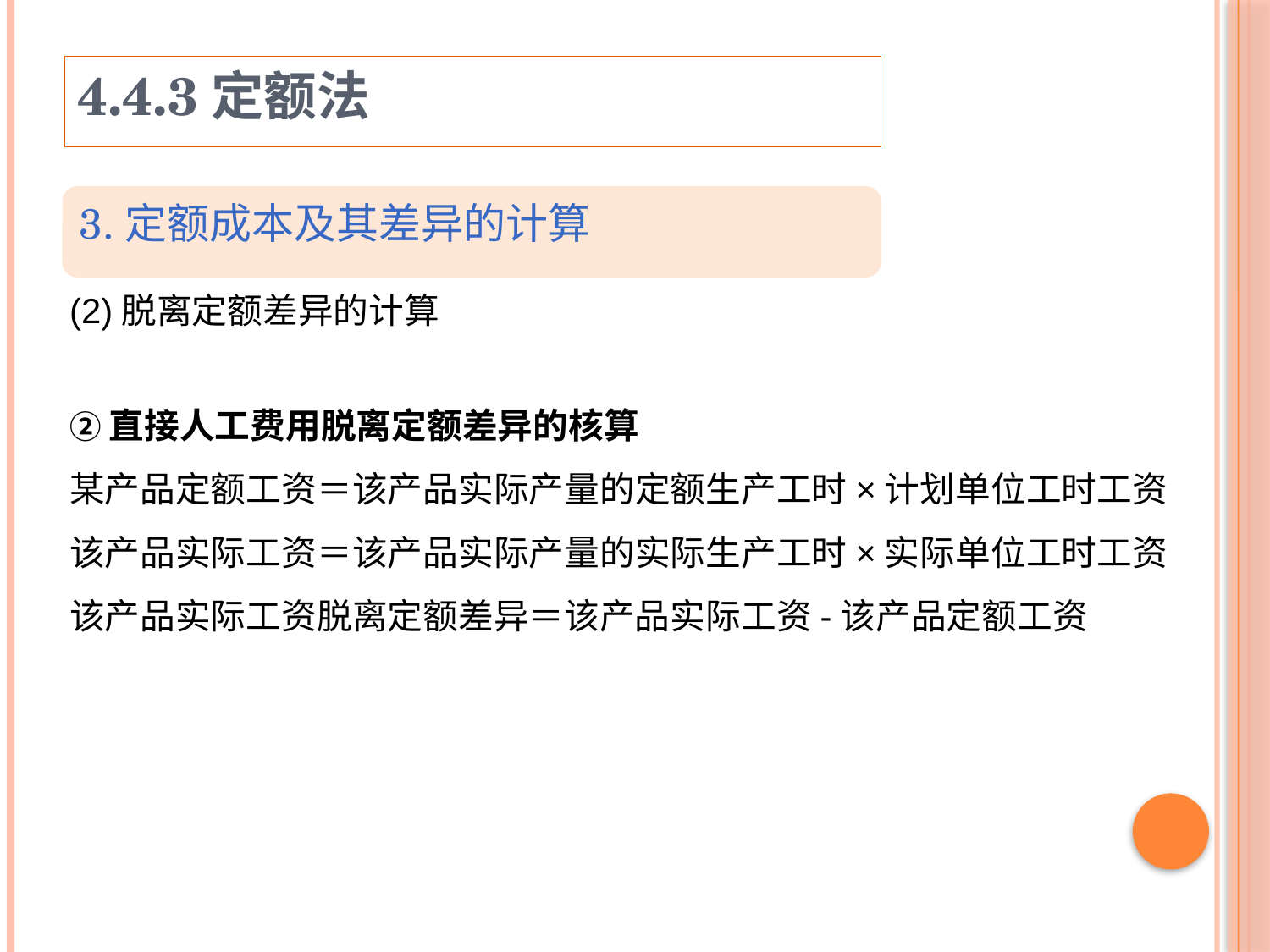

4.4.3定额法
3.定额成本及其差异的计算
(2)脱离定额差异的计算
②直接人工费用脱离定额差异的核算
某产品定额工资＝该产品实际产量的定额生产工时×计划单位工时工资
该产品实际工资＝该产品实际产量的实际生产工时×实际单位工时工资
该产品实际工资脱离定额差异＝该产品实际工资-该产品定额工资